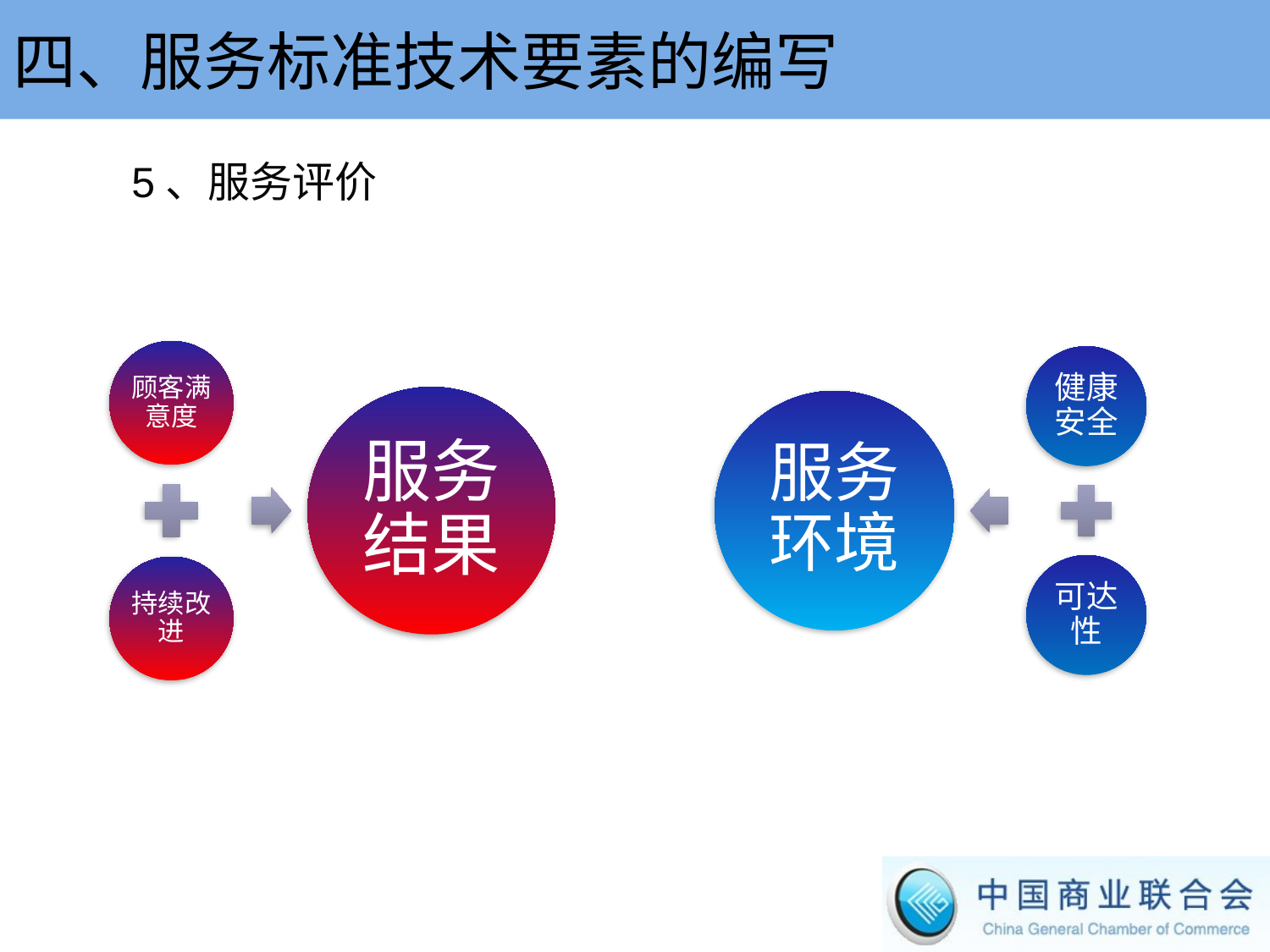

四、服务标准技术要素的编写
5、服务评价
顾客满意度

持续改进

服务结果
健康安全

可达性

服务环境